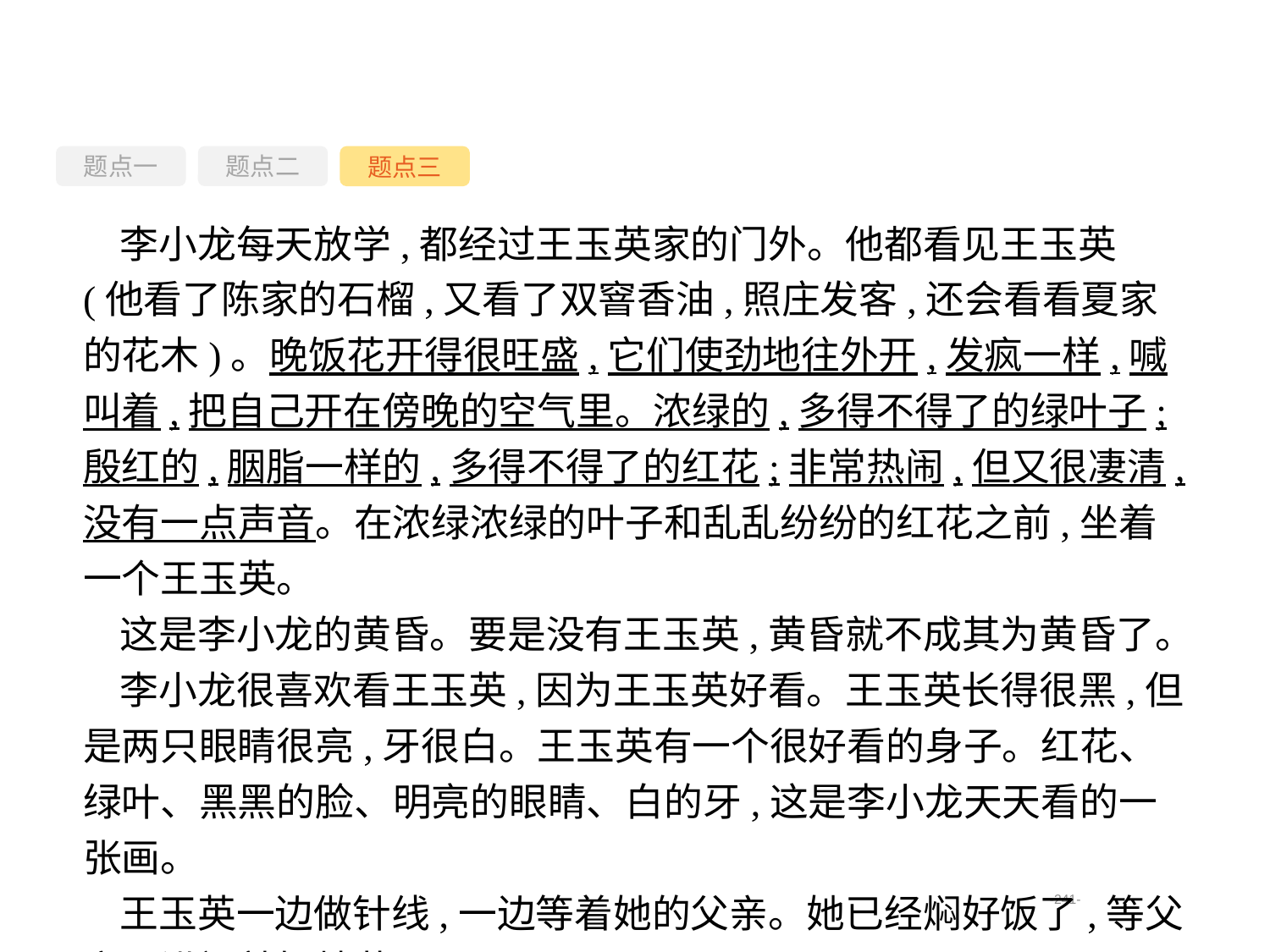

题点一
题点三
题点二
李小龙每天放学,都经过王玉英家的门外。他都看见王玉英(他看了陈家的石榴,又看了双窨香油,照庄发客,还会看看夏家的花木)。晚饭花开得很旺盛,它们使劲地往外开,发疯一样,喊叫着,把自己开在傍晚的空气里。浓绿的,多得不得了的绿叶子;殷红的,胭脂一样的,多得不得了的红花;非常热闹,但又很凄清,没有一点声音。在浓绿浓绿的叶子和乱乱纷纷的红花之前,坐着一个王玉英。
这是李小龙的黄昏。要是没有王玉英,黄昏就不成其为黄昏了。
李小龙很喜欢看王玉英,因为王玉英好看。王玉英长得很黑,但是两只眼睛很亮,牙很白。王玉英有一个很好看的身子。红花、绿叶、黑黑的脸、明亮的眼睛、白的牙,这是李小龙天天看的一张画。
王玉英一边做针线,一边等着她的父亲。她已经焖好饭了,等父亲一进门就好炒菜。
-241-